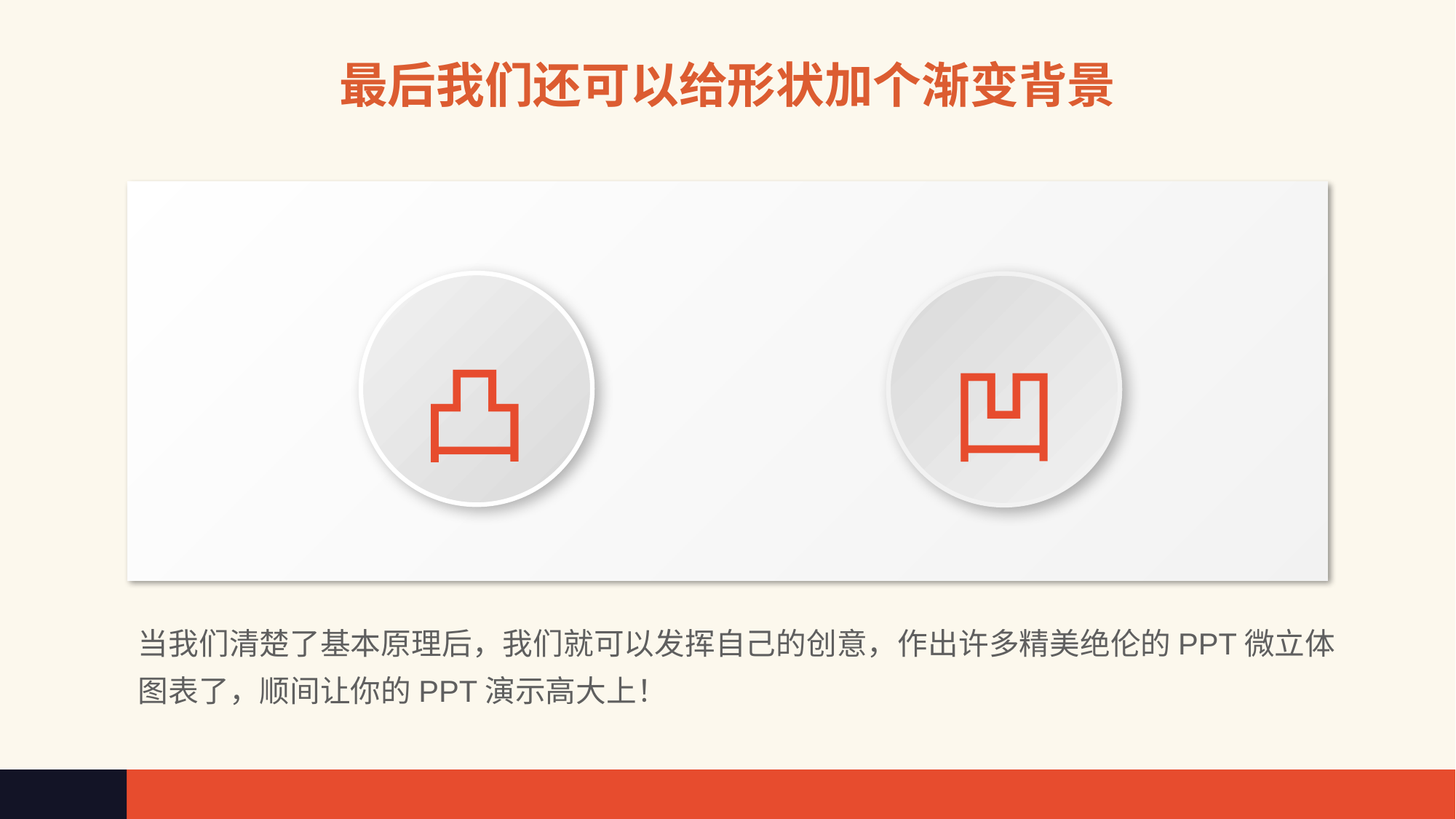

# 最后我们还可以给形状加个渐变背景

凸
凹
当我们清楚了基本原理后，我们就可以发挥自己的创意，作出许多精美绝伦的PPT微立体图表了，顺间让你的PPT演示高大上！